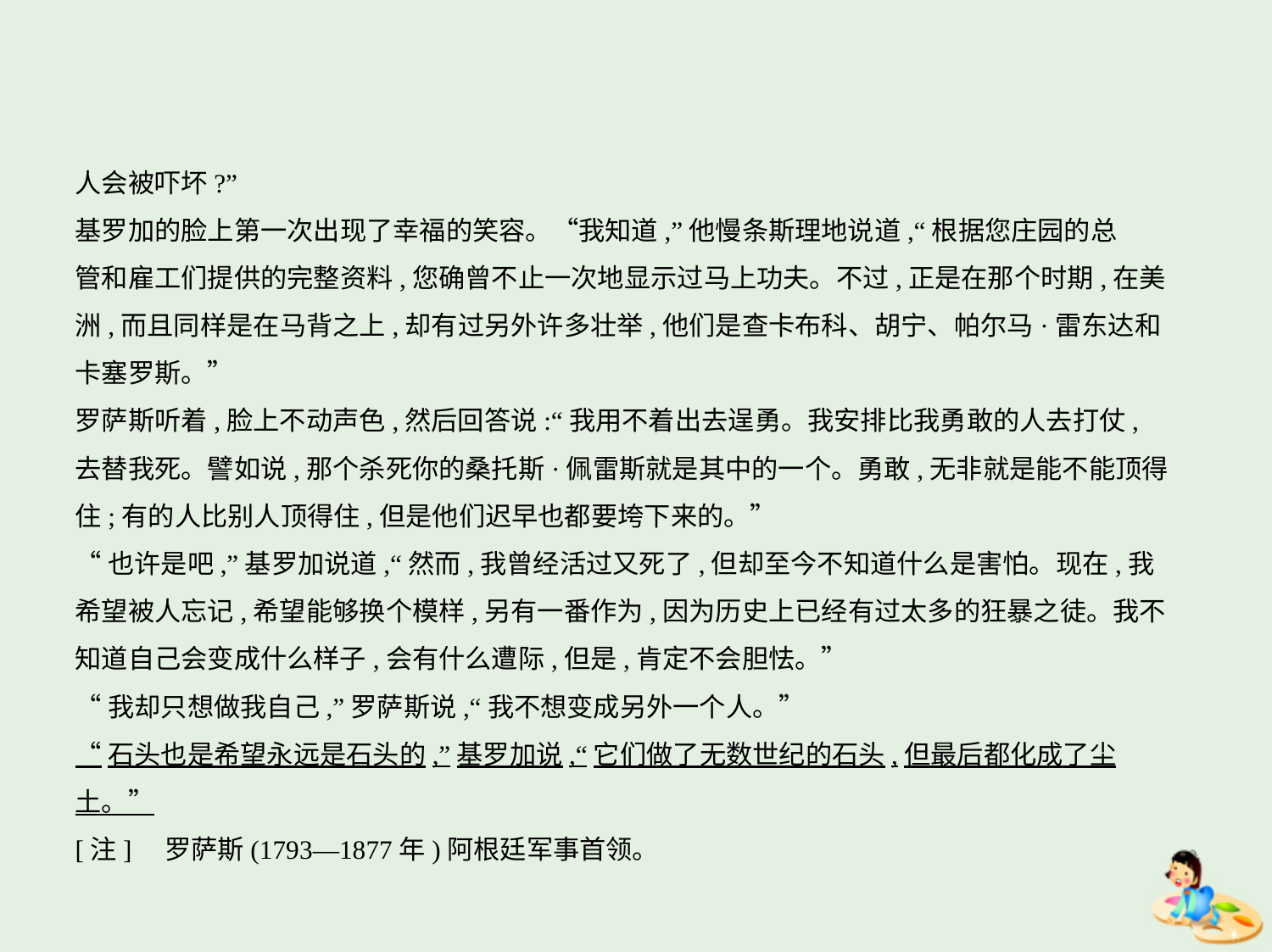

人会被吓坏?”
基罗加的脸上第一次出现了幸福的笑容。“我知道,”他慢条斯理地说道,“根据您庄园的总
管和雇工们提供的完整资料,您确曾不止一次地显示过马上功夫。不过,正是在那个时期,在美
洲,而且同样是在马背之上,却有过另外许多壮举,他们是查卡布科、胡宁、帕尔马·雷东达和
卡塞罗斯。”
罗萨斯听着,脸上不动声色,然后回答说:“我用不着出去逞勇。我安排比我勇敢的人去打仗,
去替我死。譬如说,那个杀死你的桑托斯·佩雷斯就是其中的一个。勇敢,无非就是能不能顶得
住;有的人比别人顶得住,但是他们迟早也都要垮下来的。”
“也许是吧,”基罗加说道,“然而,我曾经活过又死了,但却至今不知道什么是害怕。现在,我
希望被人忘记,希望能够换个模样,另有一番作为,因为历史上已经有过太多的狂暴之徒。我不
知道自己会变成什么样子,会有什么遭际,但是,肯定不会胆怯。”
“我却只想做我自己,”罗萨斯说,“我不想变成另外一个人。”
“石头也是希望永远是石头的,”基罗加说,“它们做了无数世纪的石头,但最后都化成了尘
土。”
[注]    罗萨斯(1793—1877年)阿根廷军事首领。